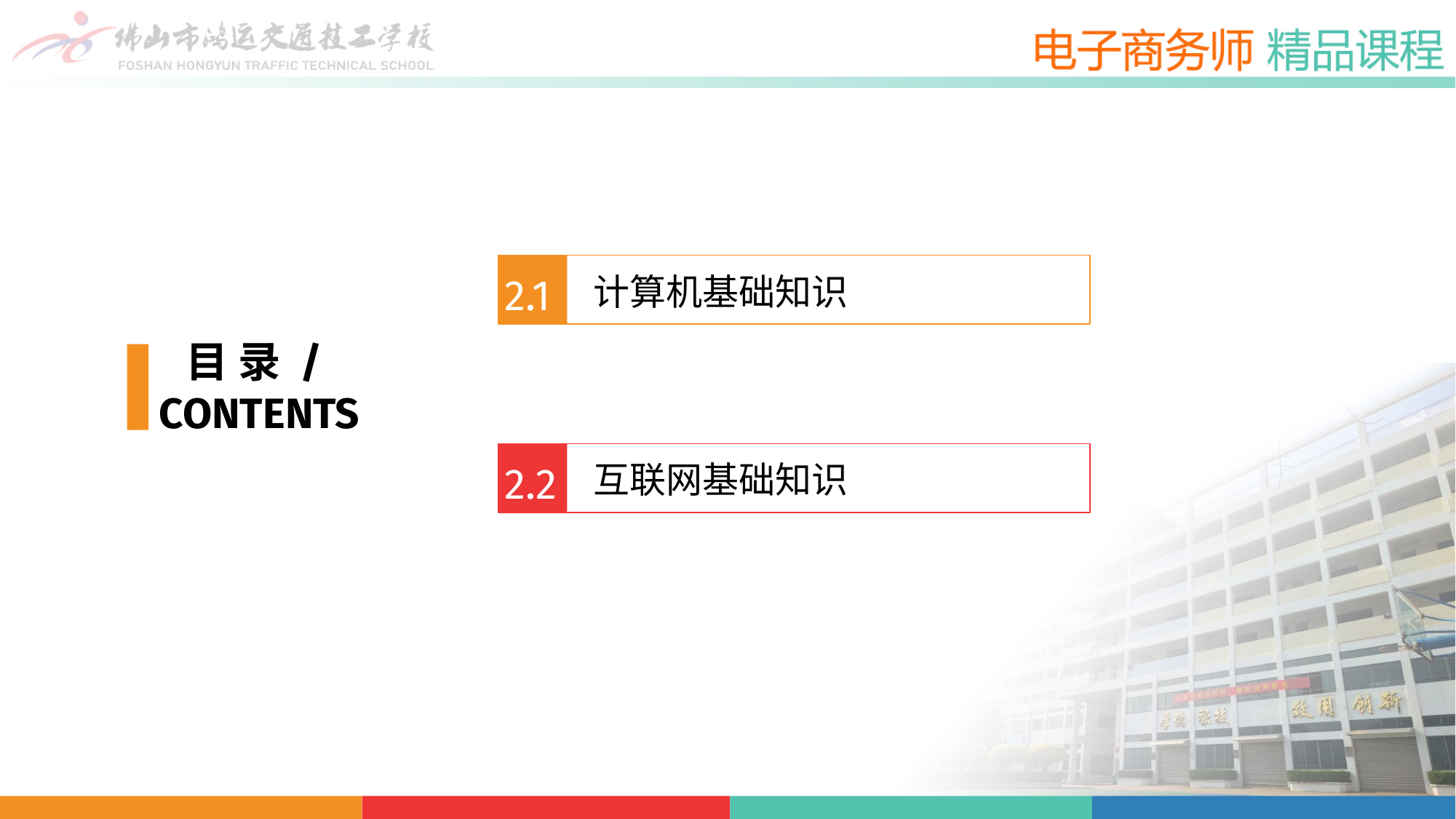

计算机基础知识
2.1
目 录 /
CONTENTS

互联网基础知识
2.2